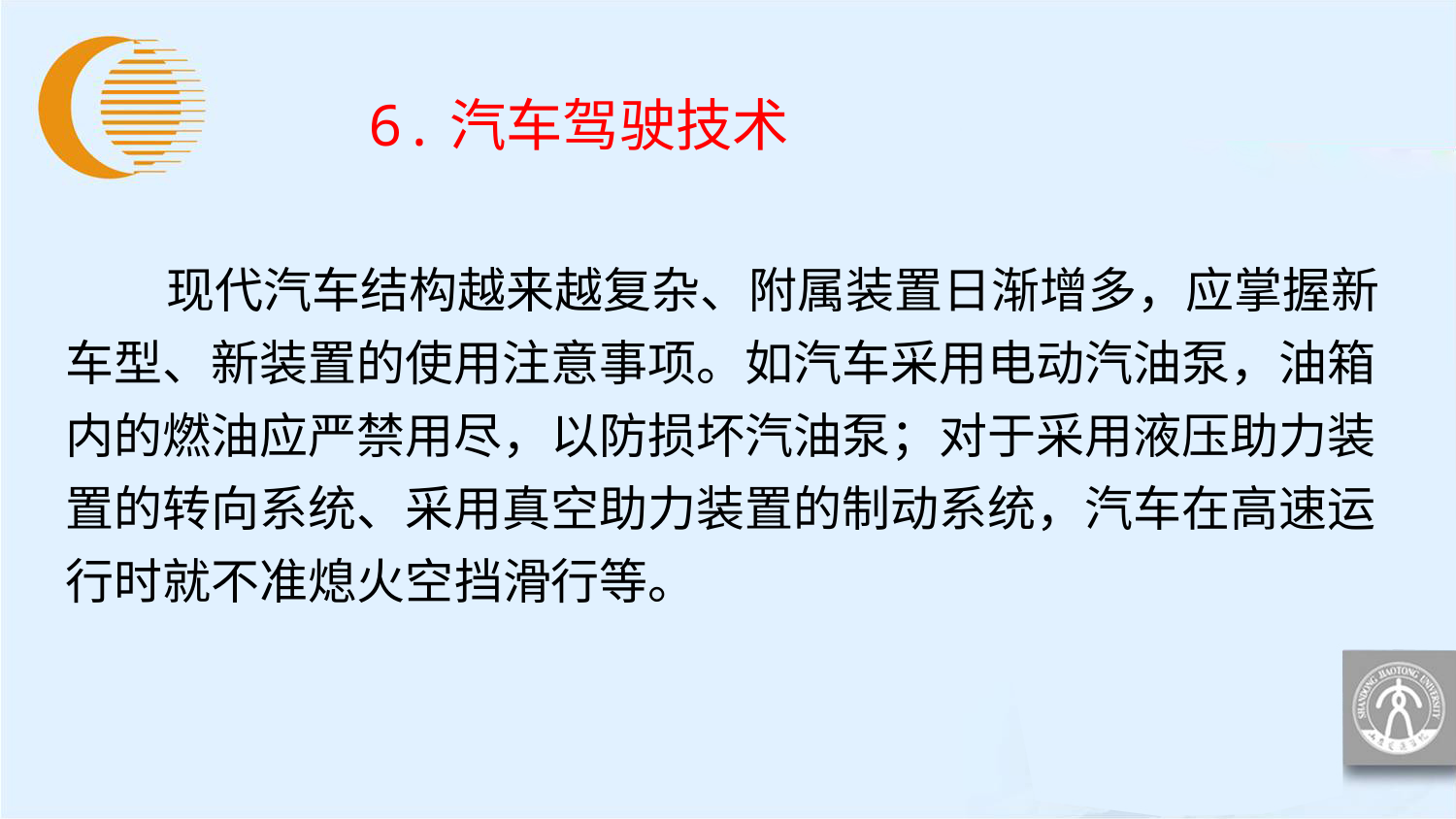

6.汽车驾驶技术
现代汽车结构越来越复杂、附属装置日渐增多，应掌握新车型、新装置的使用注意事项。如汽车采用电动汽油泵，油箱内的燃油应严禁用尽，以防损坏汽油泵；对于采用液压助力装置的转向系统、采用真空助力装置的制动系统，汽车在高速运行时就不准熄火空挡滑行等。